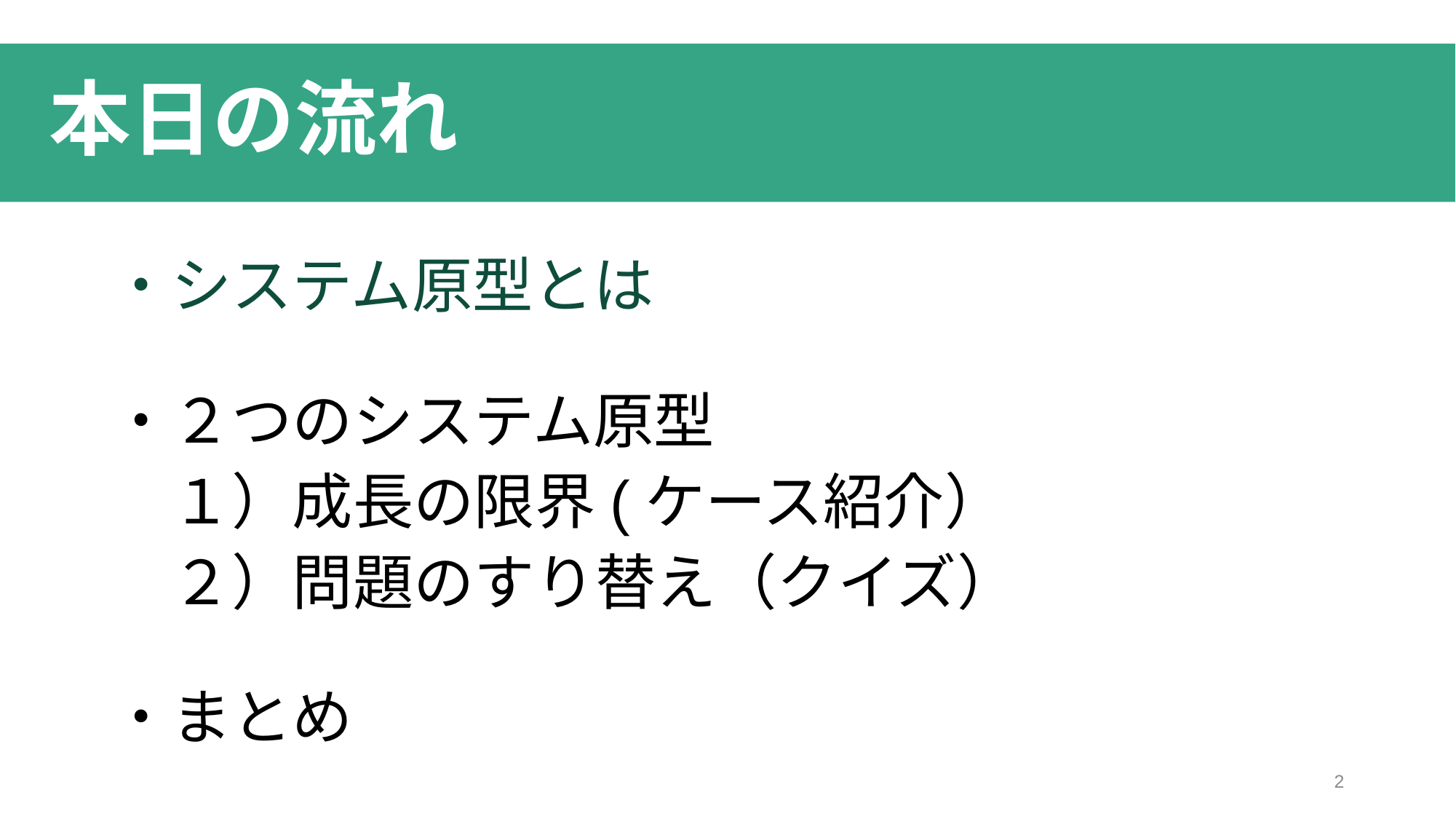

# 本日の流れ
・システム原型とは

・２つのシステム原型
　１）成長の限界(ケース紹介）
　２）問題のすり替え（クイズ）

・まとめ
2